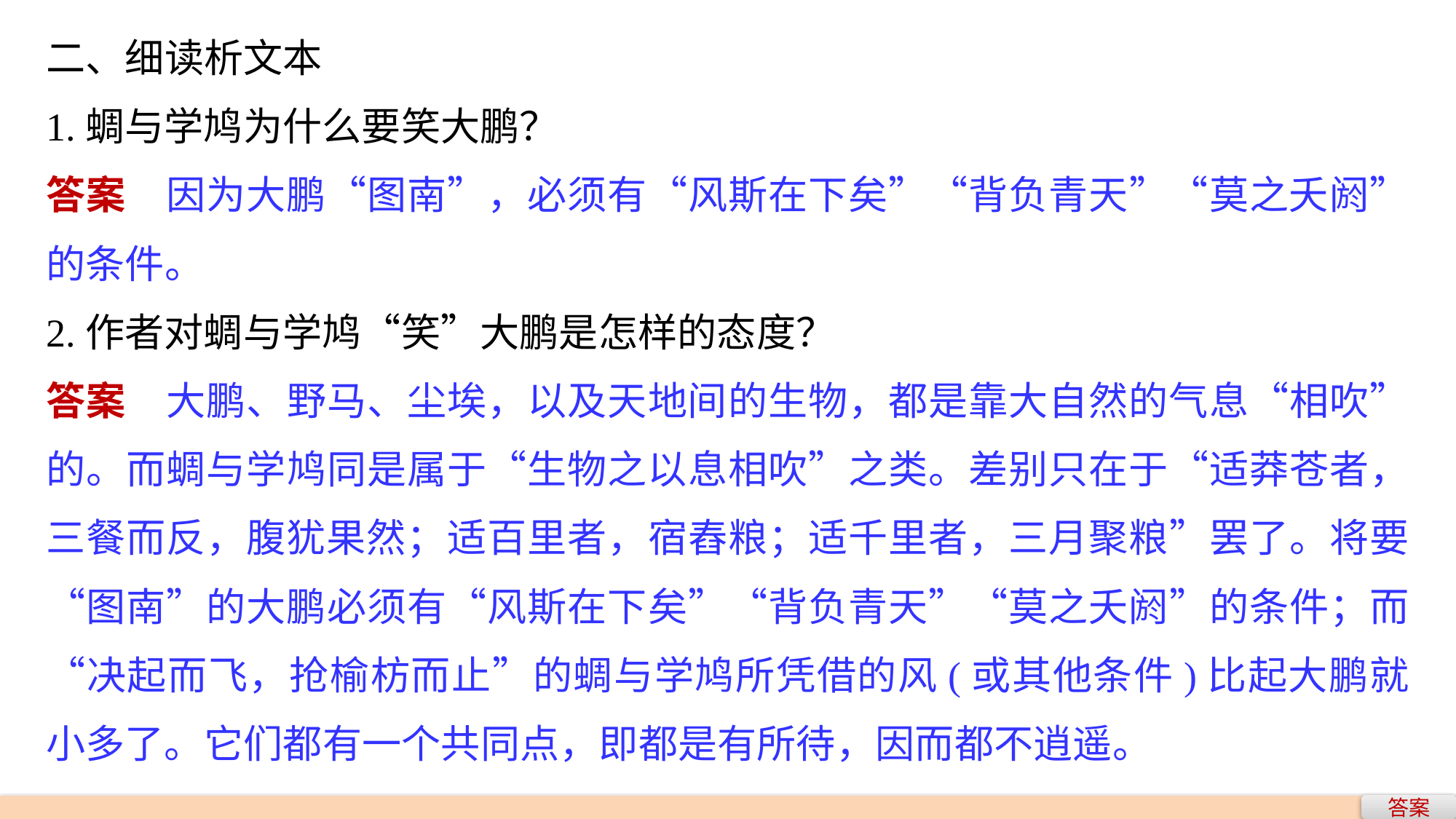

二、细读析文本
1.蜩与学鸠为什么要笑大鹏？
答案　因为大鹏“图南”，必须有“风斯在下矣”“背负青天”“莫之夭阏”的条件。
2.作者对蜩与学鸠“笑”大鹏是怎样的态度？
答案　大鹏、野马、尘埃，以及天地间的生物，都是靠大自然的气息“相吹”的。而蜩与学鸠同是属于“生物之以息相吹”之类。差别只在于“适莽苍者，三餐而反，腹犹果然；适百里者，宿舂粮；适千里者，三月聚粮”罢了。将要“图南”的大鹏必须有“风斯在下矣”“背负青天”“莫之夭阏”的条件；而“决起而飞，抢榆枋而止”的蜩与学鸠所凭借的风(或其他条件)比起大鹏就小多了。它们都有一个共同点，即都是有所待，因而都不逍遥。
答案